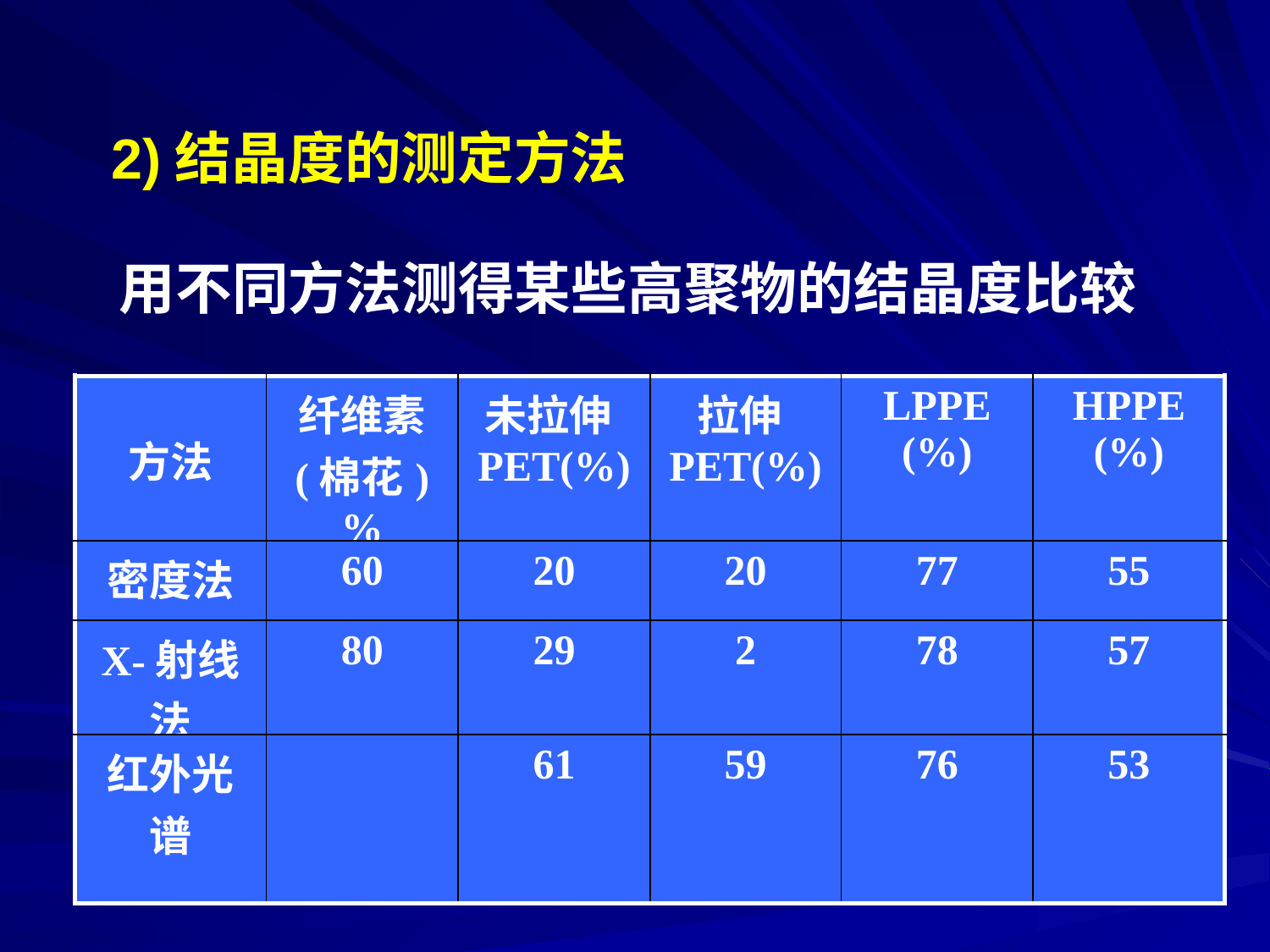

2)结晶度的测定方法
用不同方法测得某些高聚物的结晶度比较
| 方法 | 纤维素 (棉花)% | 未拉伸PET(%) | 拉伸PET(%) | LPPE (%) | HPPE (%) |
| --- | --- | --- | --- | --- | --- |
| 密度法 | 60 | 20 | 20 | 77 | 55 |
| X-射线法 | 80 | 29 | 2 | 78 | 57 |
| 红外光谱 |  | 61 | 59 | 76 | 53 |